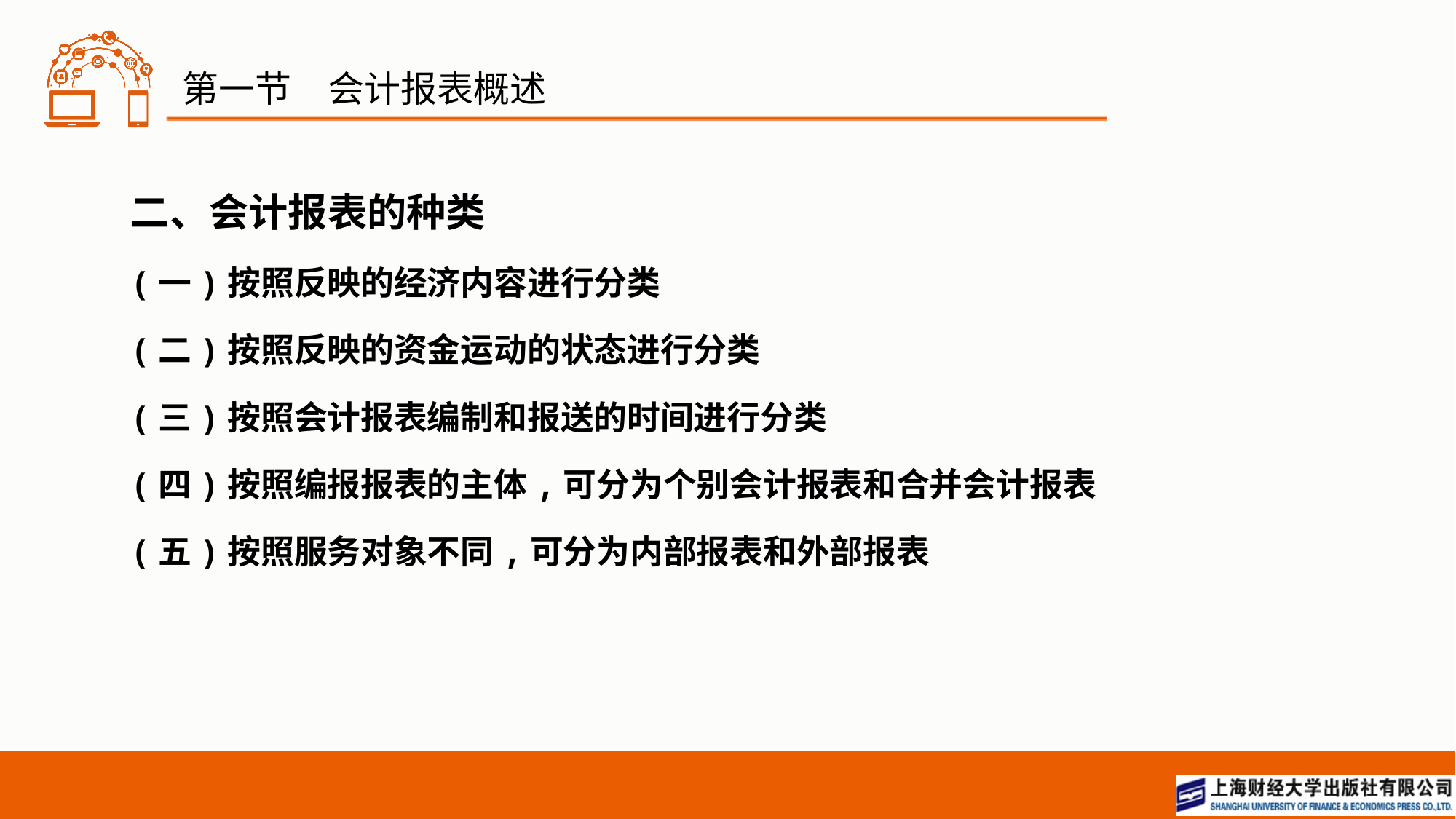

# 第一节　会计报表概述
二、会计报表的种类
(一)按照反映的经济内容进行分类
(二)按照反映的资金运动的状态进行分类
(三)按照会计报表编制和报送的时间进行分类
(四)按照编报报表的主体,可分为个别会计报表和合并会计报表
(五)按照服务对象不同,可分为内部报表和外部报表